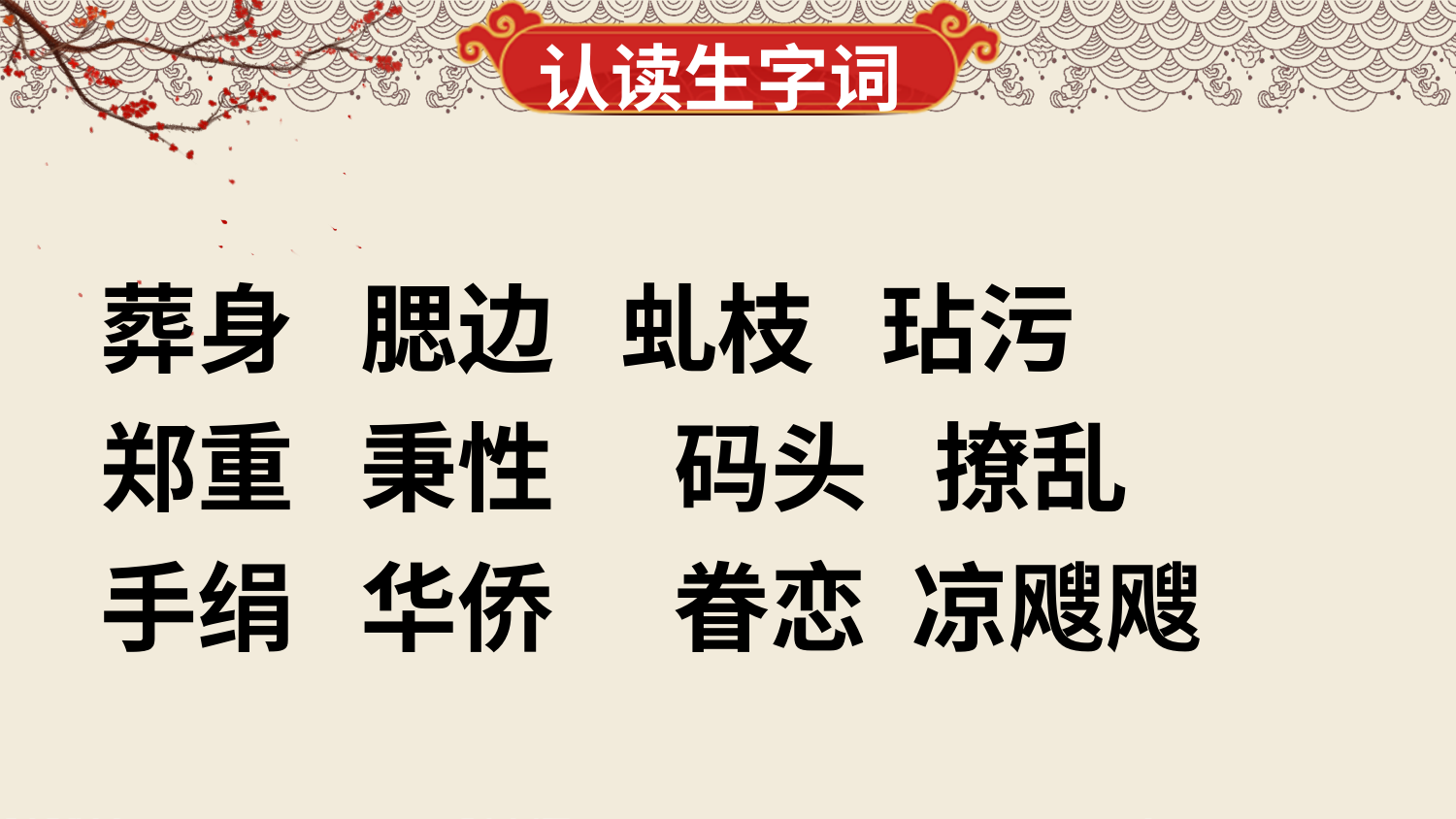

认读生字词
葬身   腮边   虬枝   玷污
郑重   秉性 　码头   撩乱
手绢   华侨 　眷恋  凉飕飕